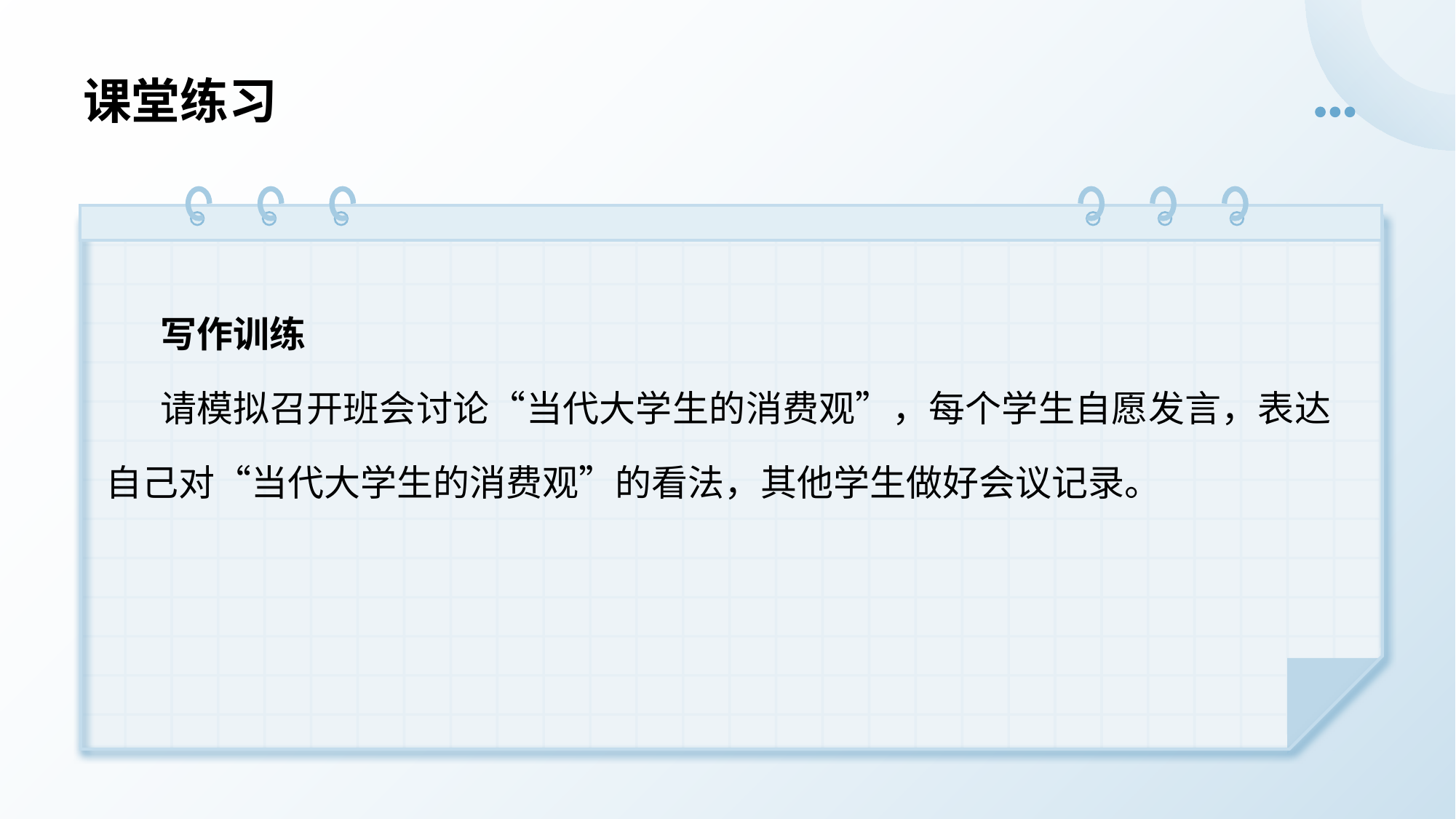

# 课堂练习

写作训练
请模拟召开班会讨论“当代大学生的消费观”，每个学生自愿发言，表达自己对“当代大学生的消费观”的看法，其他学生做好会议记录。